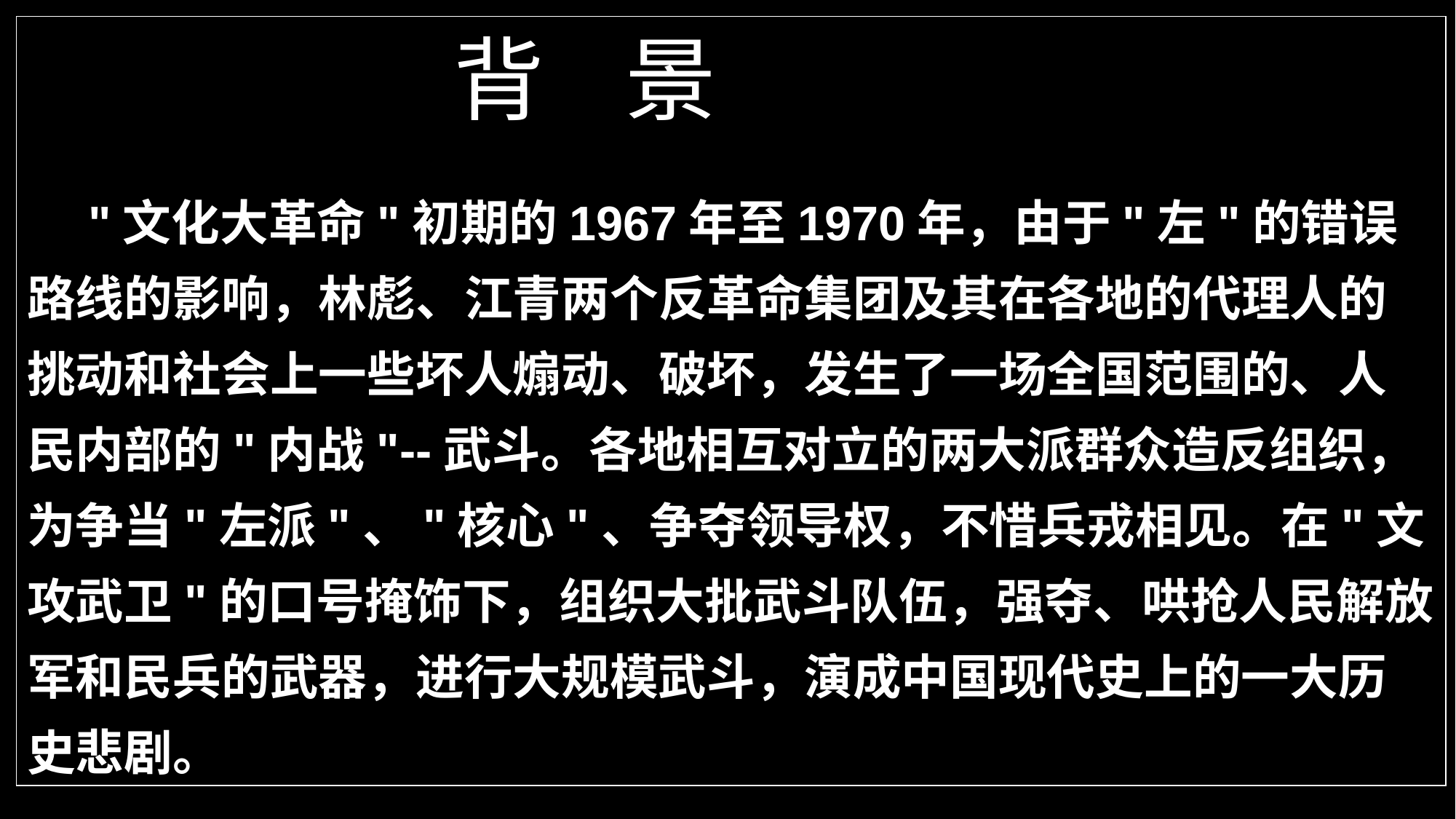

背    景

      "文化大革命"初期的1967年至1970年，由于"左"的错误路线的影响，林彪、江青两个反革命集团及其在各地的代理人的挑动和社会上一些坏人煽动、破坏，发生了一场全国范围的、人民内部的"内战"--武斗。各地相互对立的两大派群众造反组织，为争当"左派"、"核心"、争夺领导权，不惜兵戎相见。在"文攻武卫"的口号掩饰下，组织大批武斗队伍，强夺、哄抢人民解放军和民兵的武器，进行大规模武斗，演成中国现代史上的一大历史悲剧。